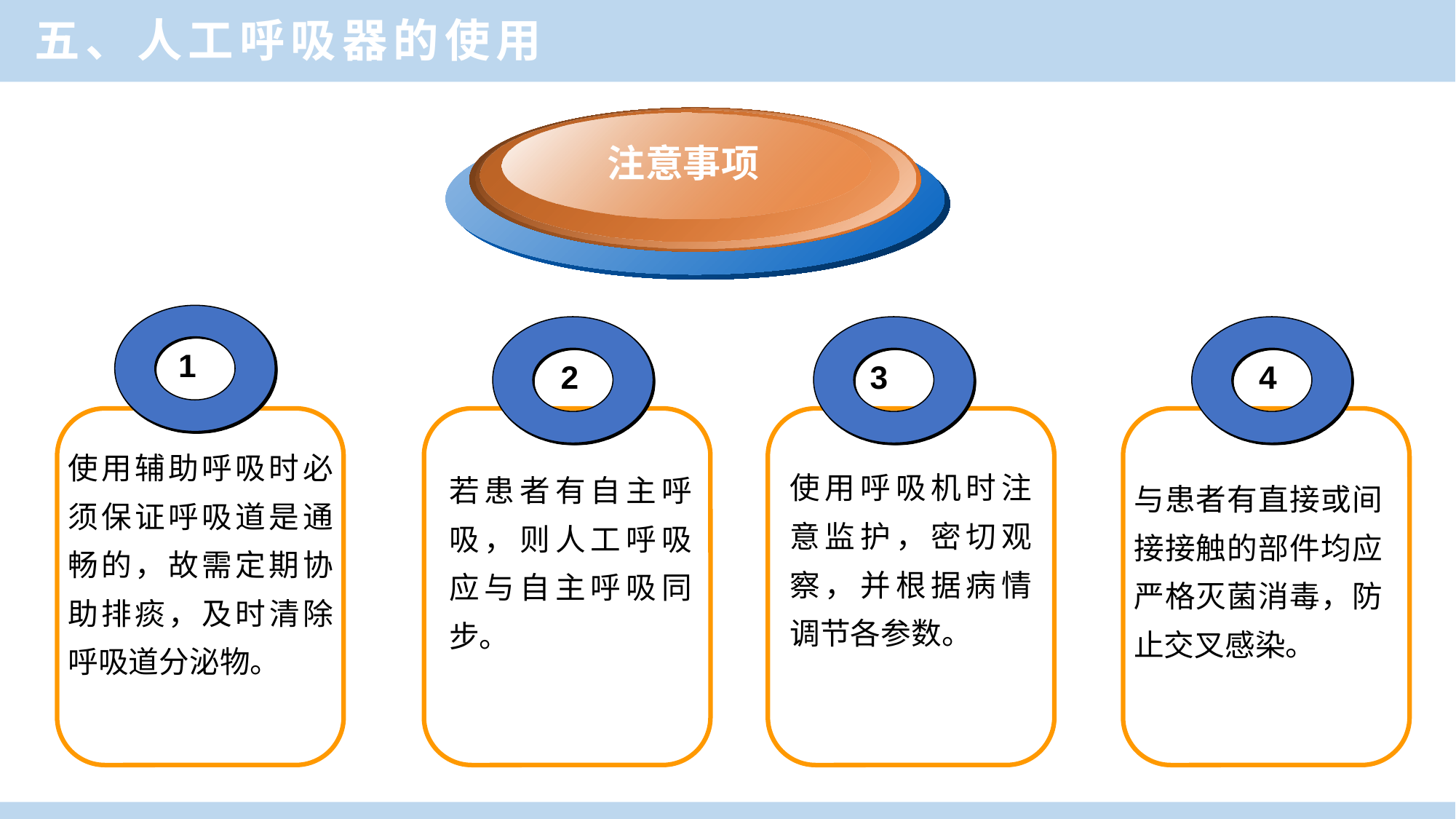

五、人工呼吸器的使用

注意事项

1
2
3
4

使用辅助呼吸时必须保证呼吸道是通畅的，故需定期协助排痰，及时清除呼吸道分泌物。
使用呼吸机时注意监护，密切观察，并根据病情调节各参数。
若患者有自主呼吸，则人工呼吸应与自主呼吸同步。
与患者有直接或间接接触的部件均应严格灭菌消毒，防止交叉感染。